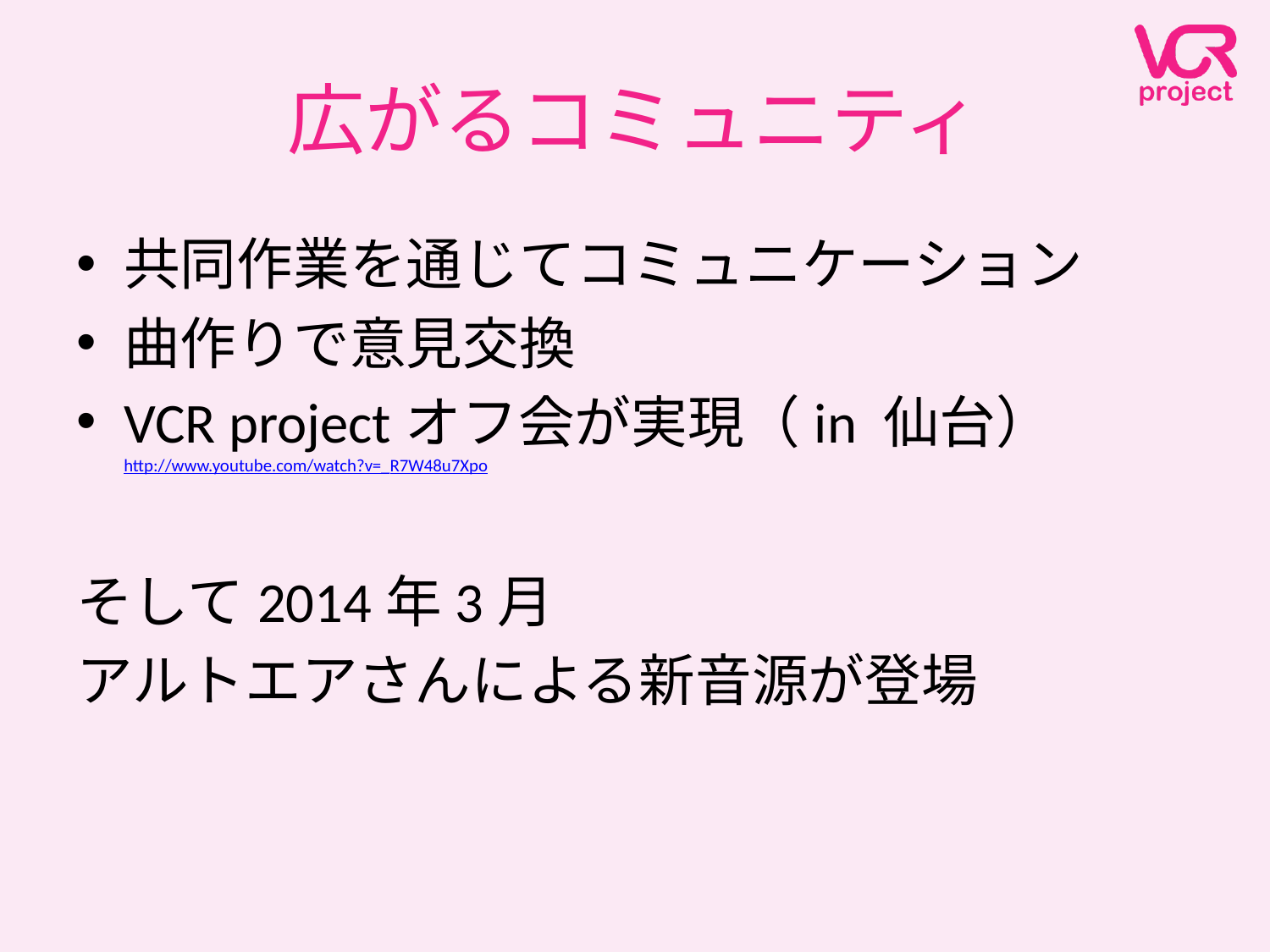

# 広がるコミュニティ
共同作業を通じてコミュニケーション
曲作りで意見交換
VCR projectオフ会が実現（in 仙台）
http://www.youtube.com/watch?v=_R7W48u7Xpo

そして2014年3月
アルトエアさんによる新音源が登場